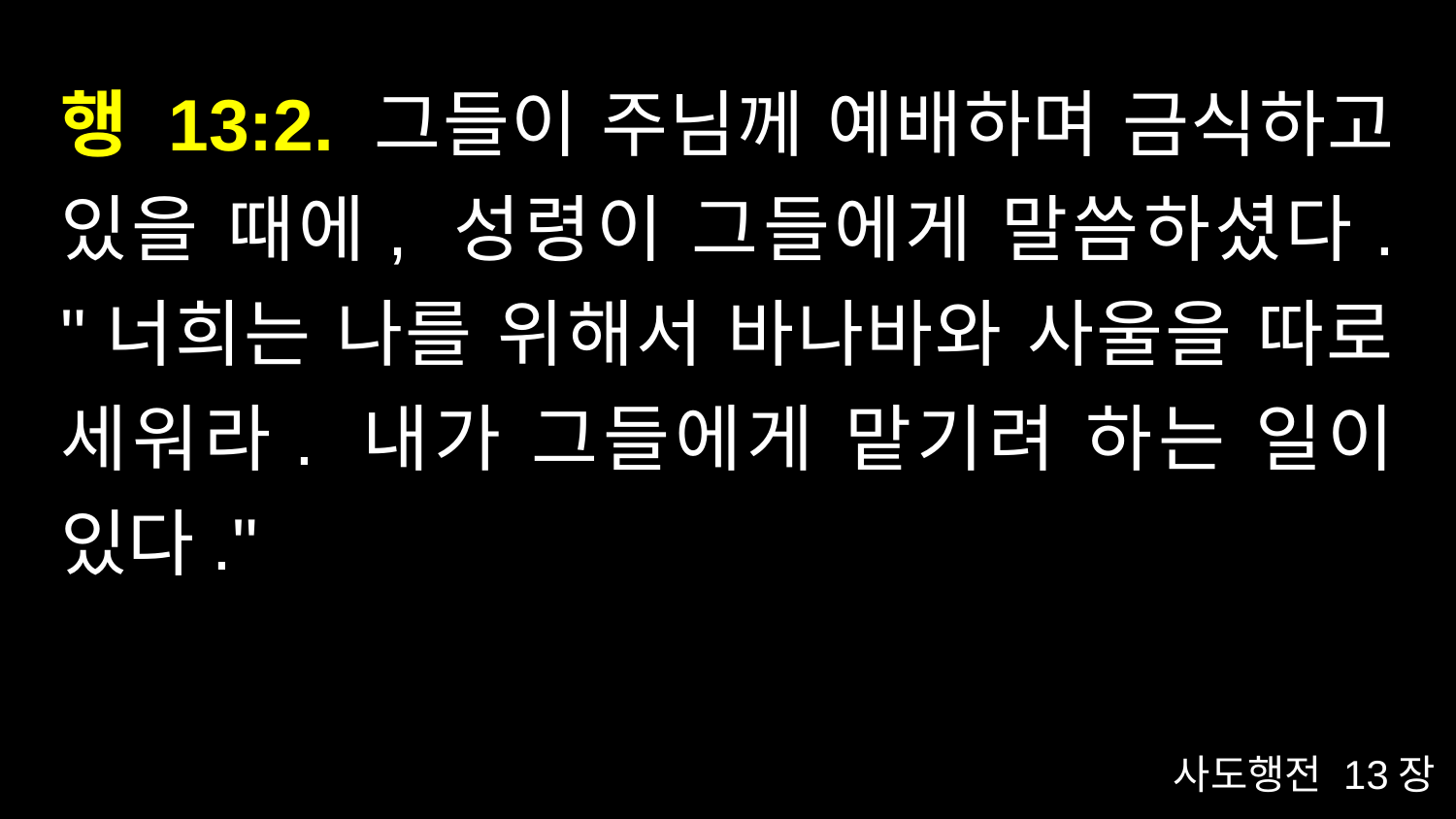

# 행 13:2. 그들이 주님께 예배하며 금식하고 있을 때에, 성령이 그들에게 말씀하셨다. "너희는 나를 위해서 바나바와 사울을 따로 세워라. 내가 그들에게 맡기려 하는 일이 있다."
사도행전 13장